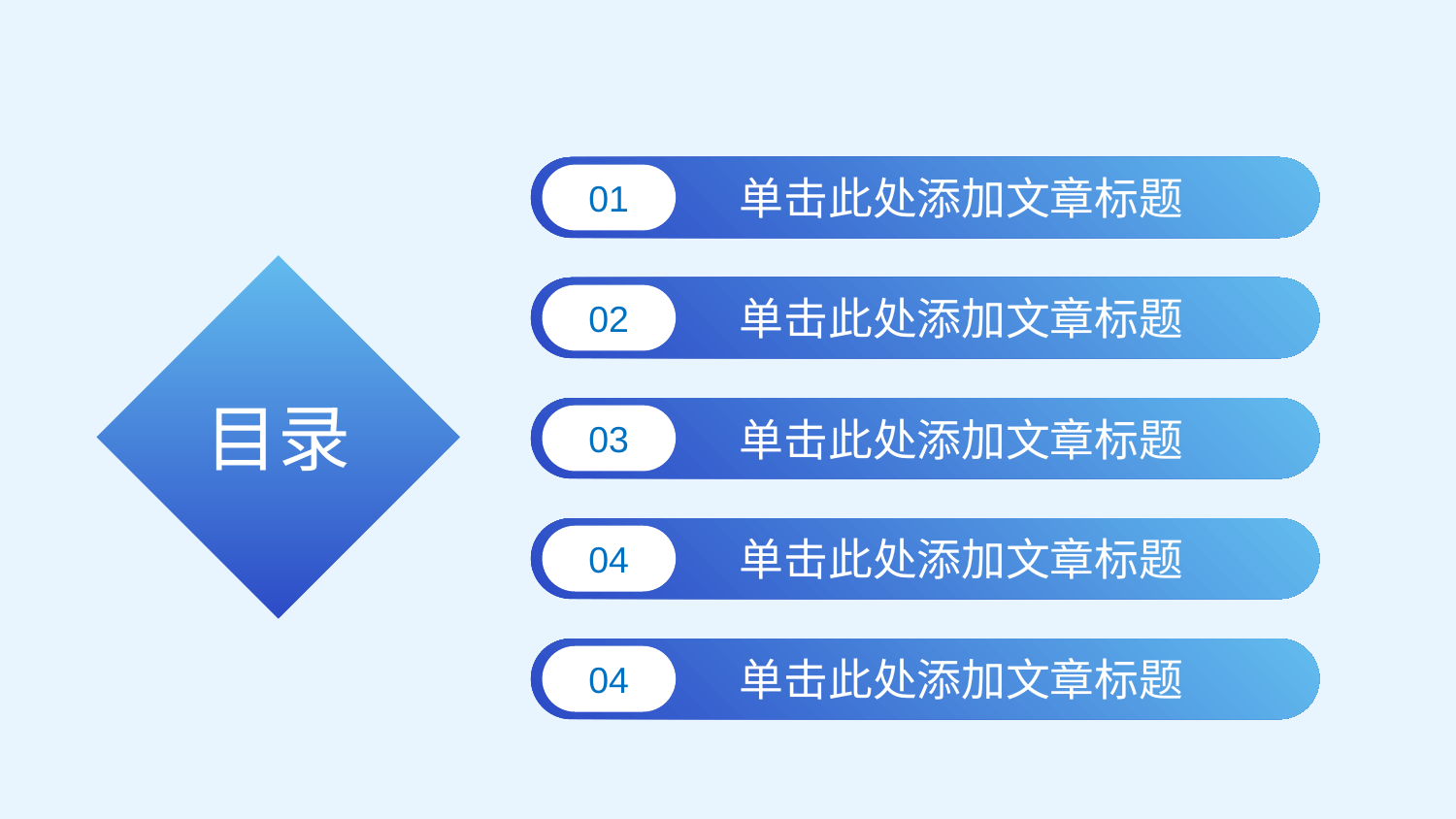

单击此处添加文章标题
01
单击此处添加文章标题
02

目录
单击此处添加文章标题
03
单击此处添加文章标题
04
单击此处添加文章标题
04